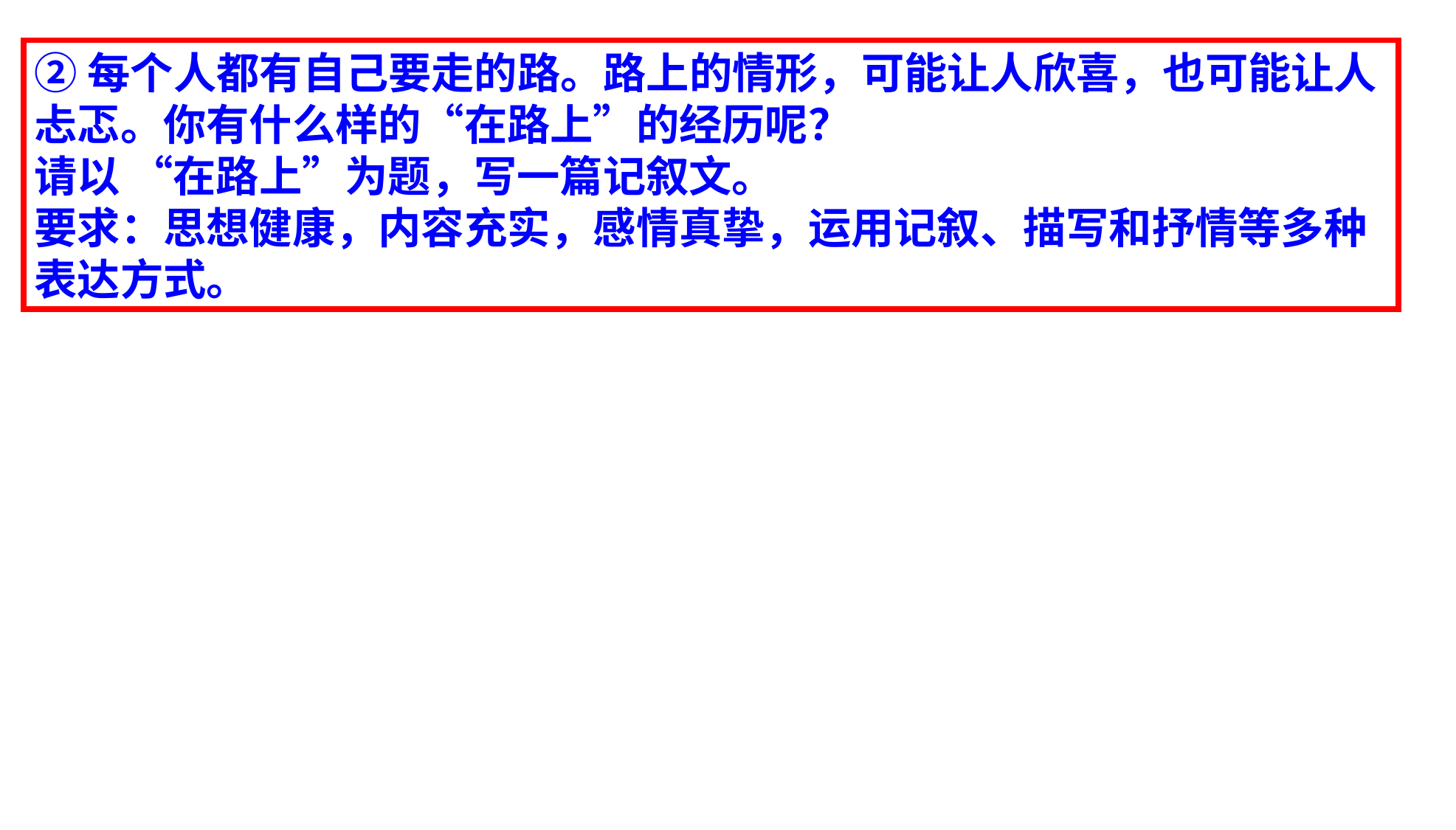

②每个人都有自己要走的路。路上的情形，可能让人欣喜，也可能让人忐忑。你有什么样的“在路上”的经历呢？
请以 “在路上”为题，写一篇记叙文。
要求：思想健康，内容充实，感情真挚，运用记叙、描写和抒情等多种表达方式。